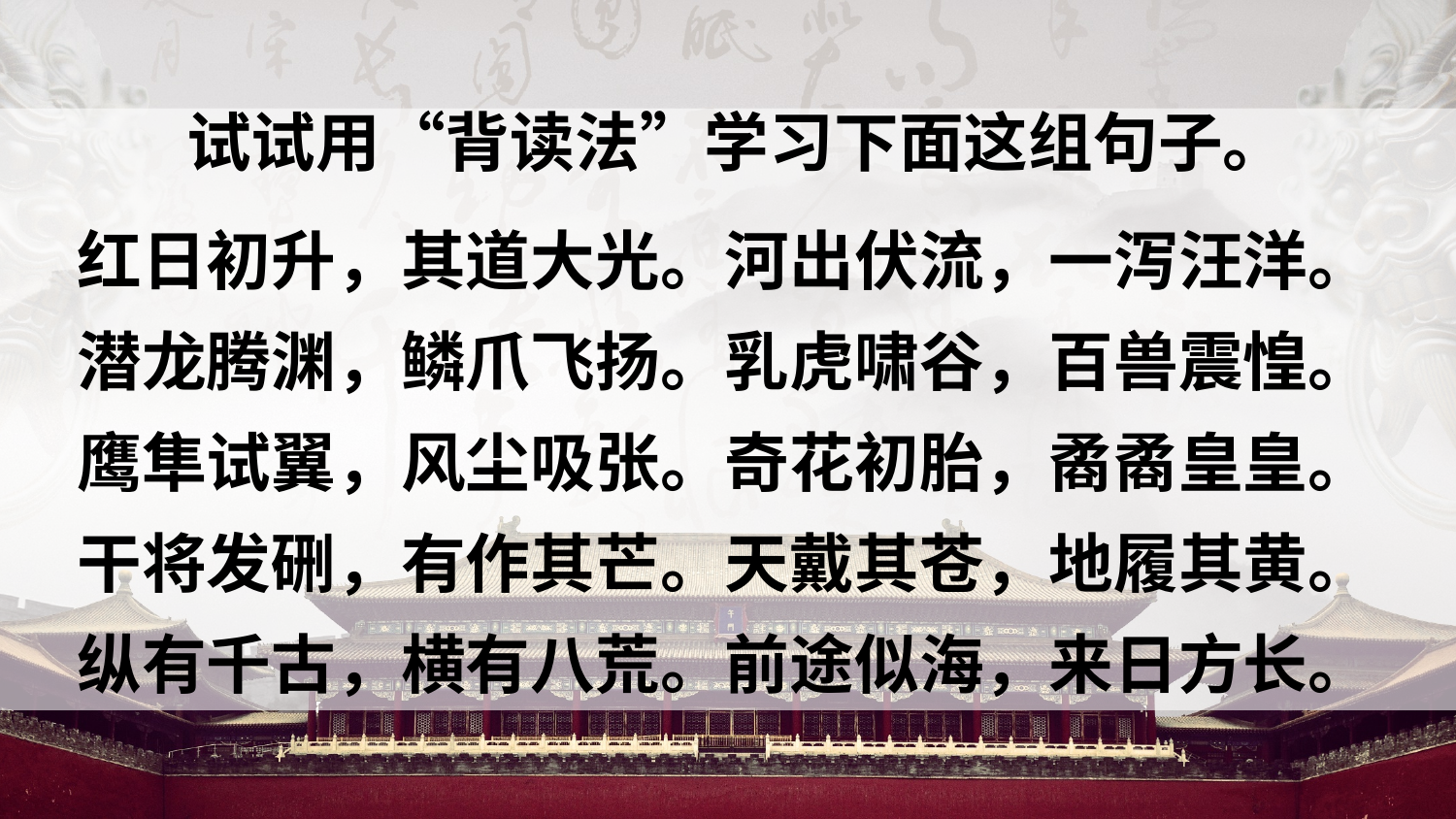

试试用“背读法”学习下面这组句子。
红日初升，其道大光。河出伏流，一泻汪洋。
潜龙腾渊，鳞爪飞扬。乳虎啸谷，百兽震惶。
鹰隼试翼，风尘吸张。奇花初胎，矞矞皇皇。
干将发硎，有作其芒。天戴其苍，地履其黄。
纵有千古，横有八荒。前途似海，来日方长。